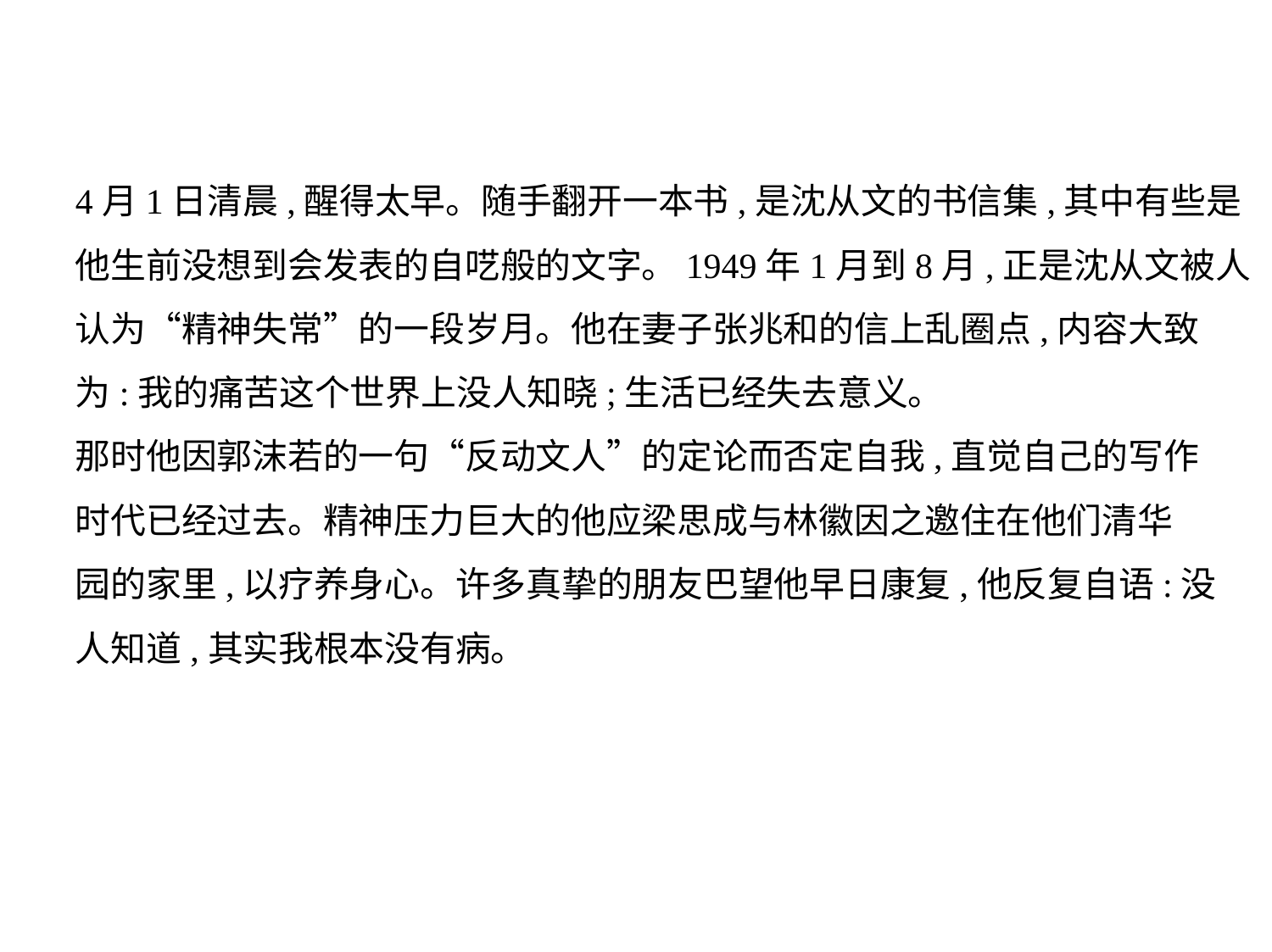

4月1日清晨,醒得太早。随手翻开一本书,是沈从文的书信集,其中有些是
他生前没想到会发表的自呓般的文字。1949年1月到8月,正是沈从文被人
认为“精神失常”的一段岁月。他在妻子张兆和的信上乱圈点,内容大致
为:我的痛苦这个世界上没人知晓;生活已经失去意义。
那时他因郭沫若的一句“反动文人”的定论而否定自我,直觉自己的写作
时代已经过去。精神压力巨大的他应梁思成与林徽因之邀住在他们清华
园的家里,以疗养身心。许多真挚的朋友巴望他早日康复,他反复自语:没
人知道,其实我根本没有病。